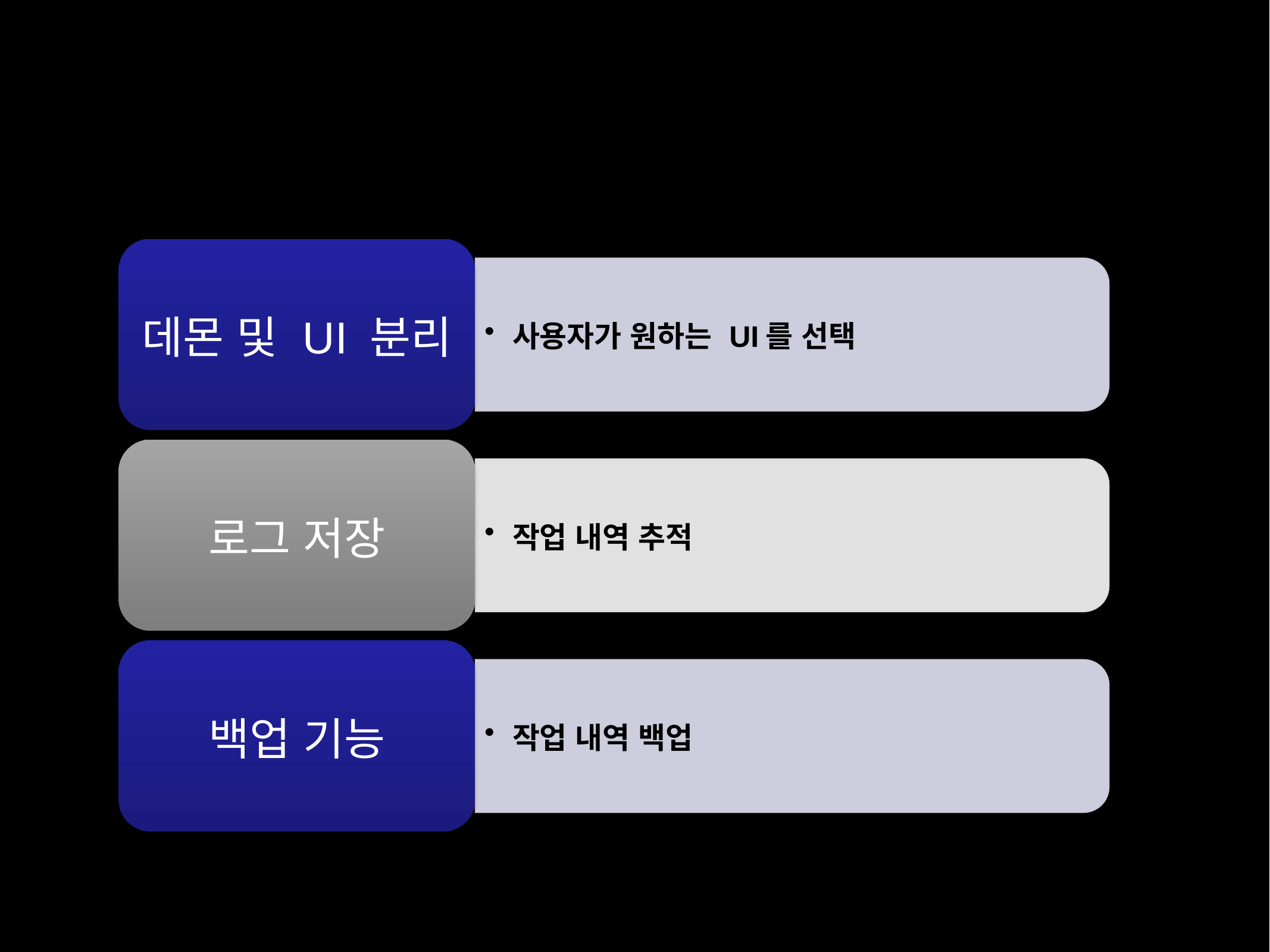

데몬 및 UI 분리
사용자가 원하는 UI를 선택
로그 저장
작업 내역 추적
백업 기능
작업 내역 백업